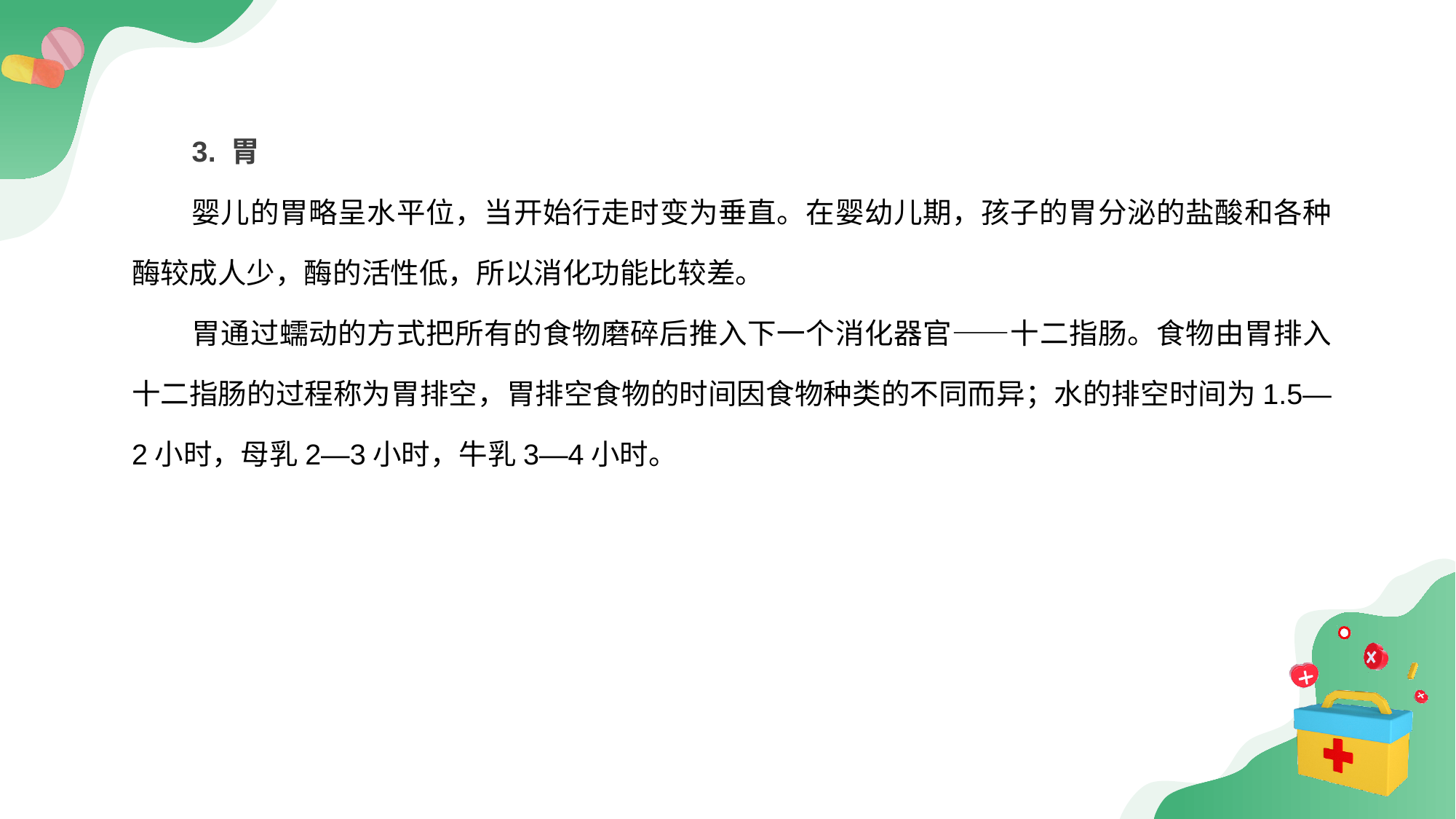

3. 胃
婴儿的胃略呈水平位，当开始行走时变为垂直。在婴幼儿期，孩子的胃分泌的盐酸和各种酶较成人少，酶的活性低，所以消化功能比较差。
胃通过蠕动的方式把所有的食物磨碎后推入下一个消化器官——十二指肠。食物由胃排入十二指肠的过程称为胃排空，胃排空食物的时间因食物种类的不同而异；水的排空时间为1.5—2小时，母乳2—3小时，牛乳3—4小时。